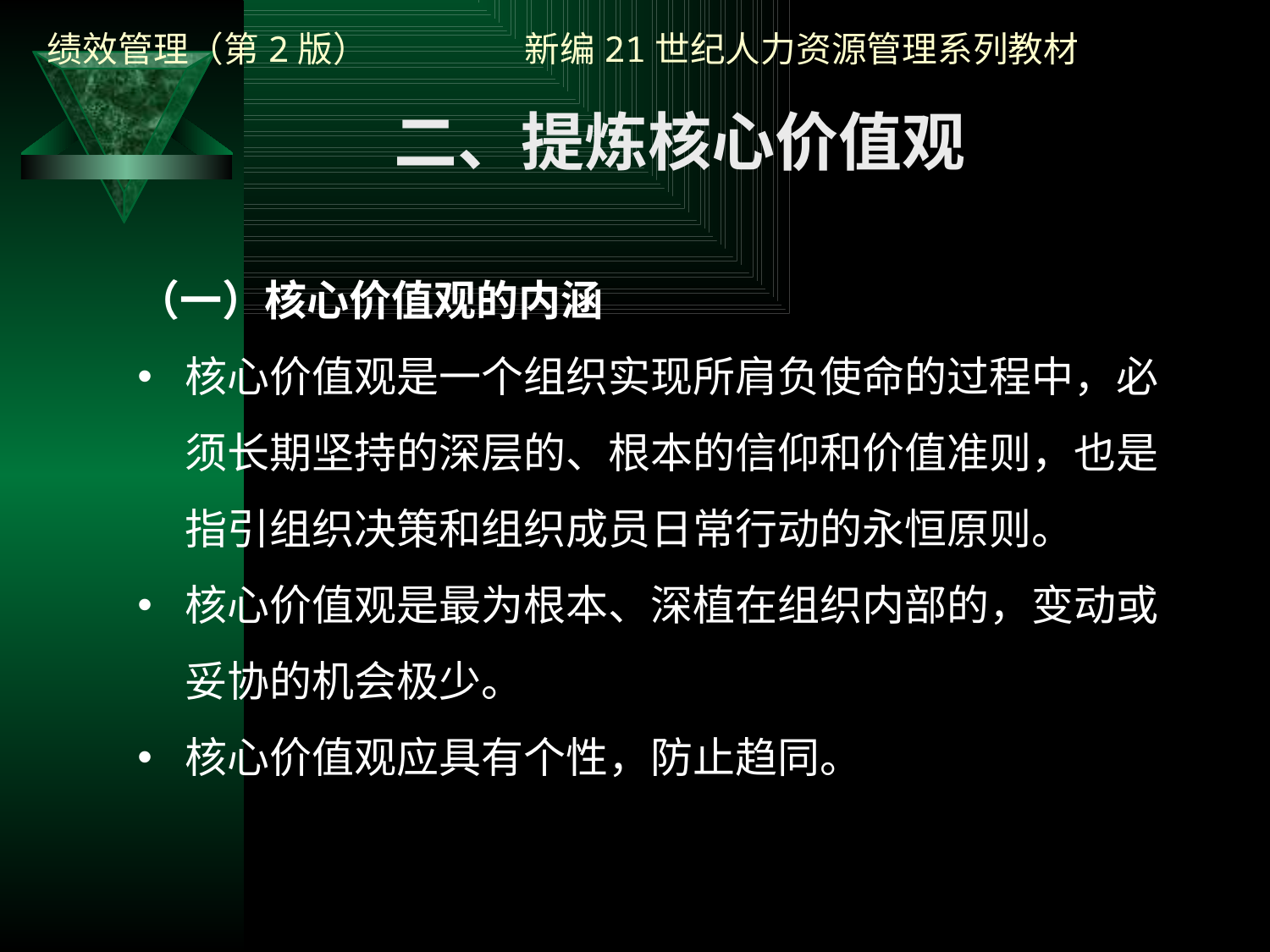

二、提炼核心价值观
（一）核心价值观的内涵
核心价值观是一个组织实现所肩负使命的过程中，必须长期坚持的深层的、根本的信仰和价值准则，也是指引组织决策和组织成员日常行动的永恒原则。
核心价值观是最为根本、深植在组织内部的，变动或妥协的机会极少。
核心价值观应具有个性，防止趋同。